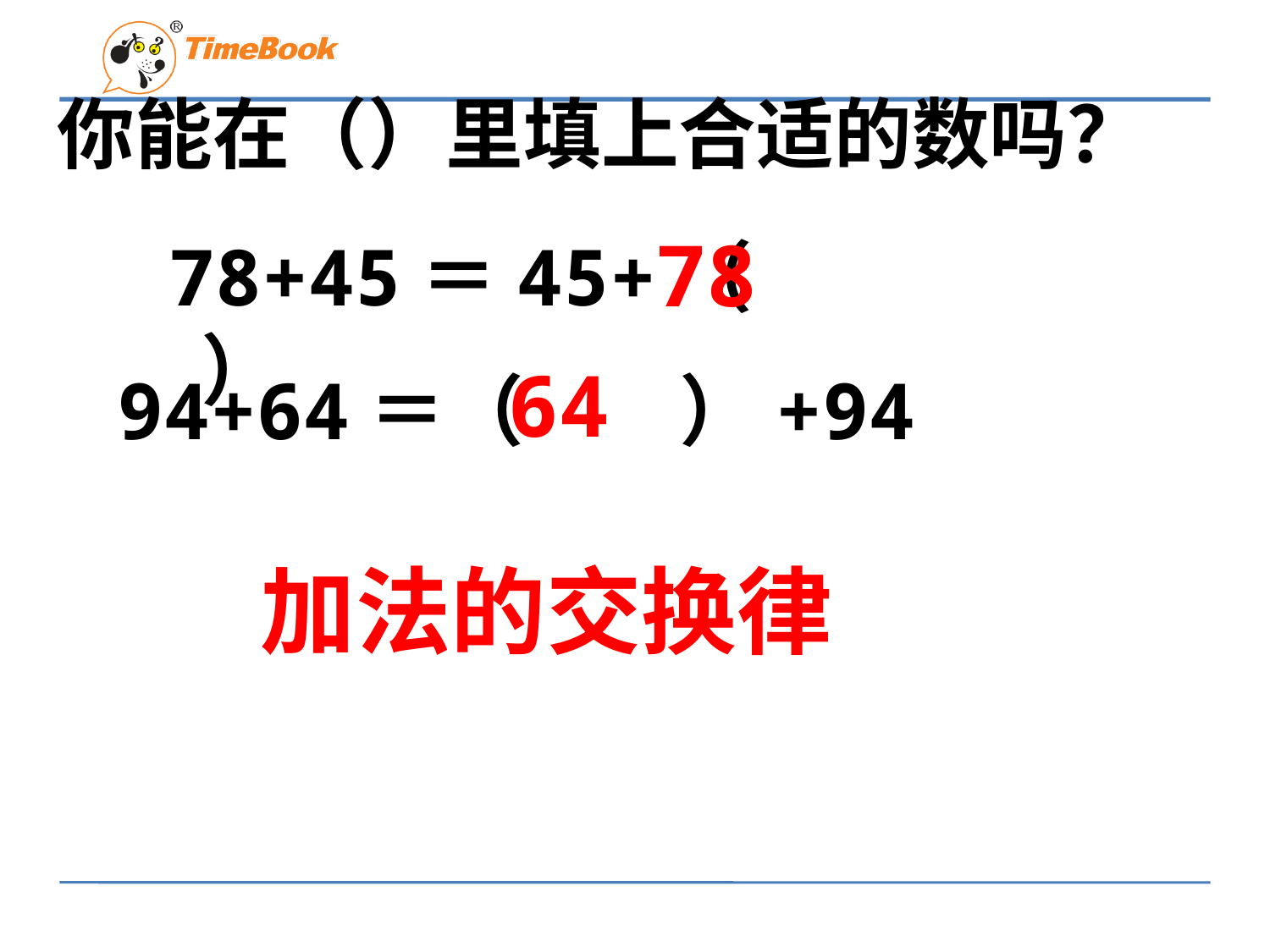

# 你能在（）里填上合适的数吗？
78
  78+45＝45+（　　）
64
94+64＝（　　）+94
加法的交换律